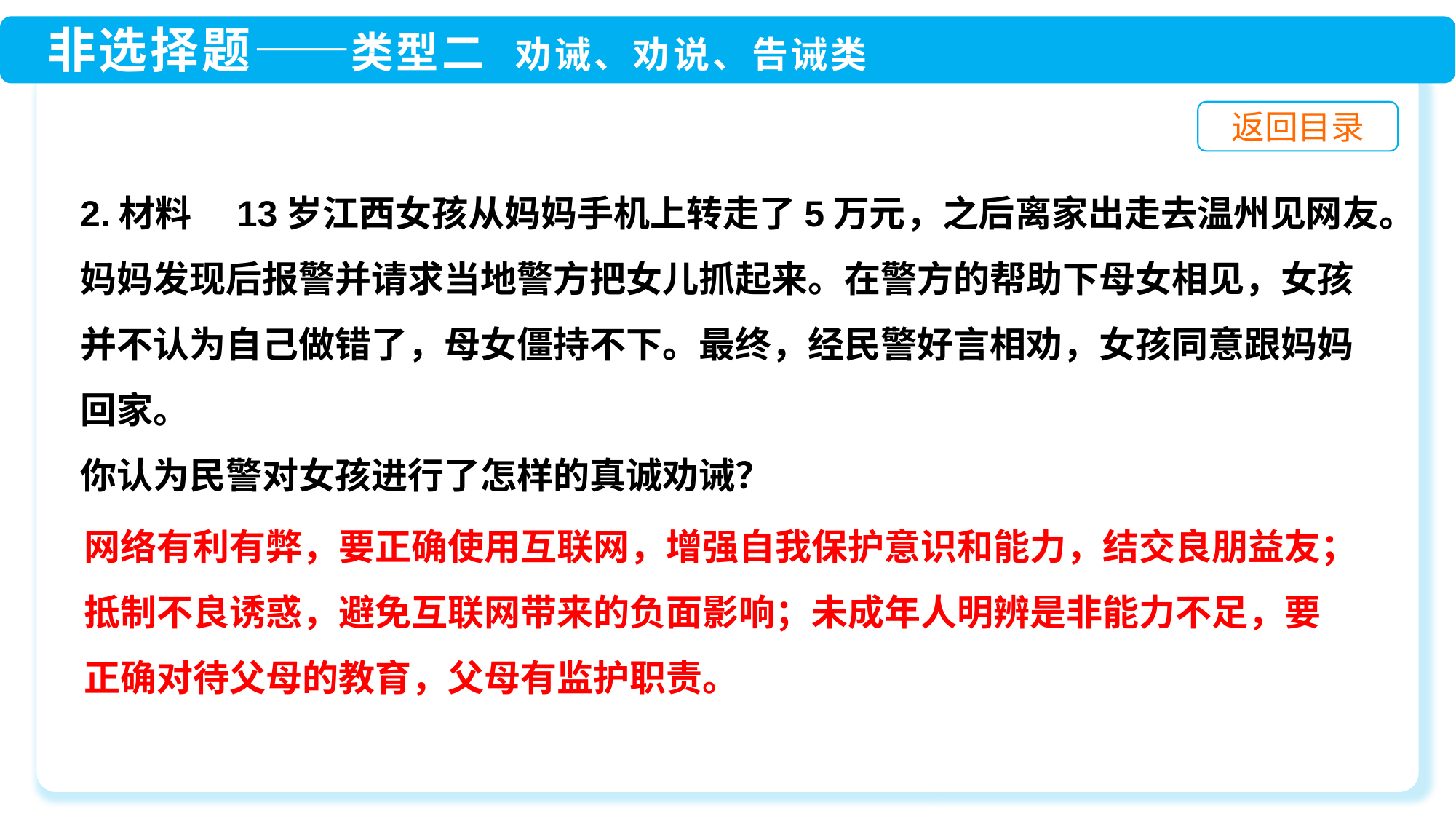

2.材料　13岁江西女孩从妈妈手机上转走了5万元，之后离家出走去温州见网友。妈妈发现后报警并请求当地警方把女儿抓起来。在警方的帮助下母女相见，女孩并不认为自己做错了，母女僵持不下。最终，经民警好言相劝，女孩同意跟妈妈回家。
你认为民警对女孩进行了怎样的真诚劝诫？
网络有利有弊，要正确使用互联网，增强自我保护意识和能力，结交良朋益友；抵制不良诱惑，避免互联网带来的负面影响；未成年人明辨是非能力不足，要正确对待父母的教育，父母有监护职责。